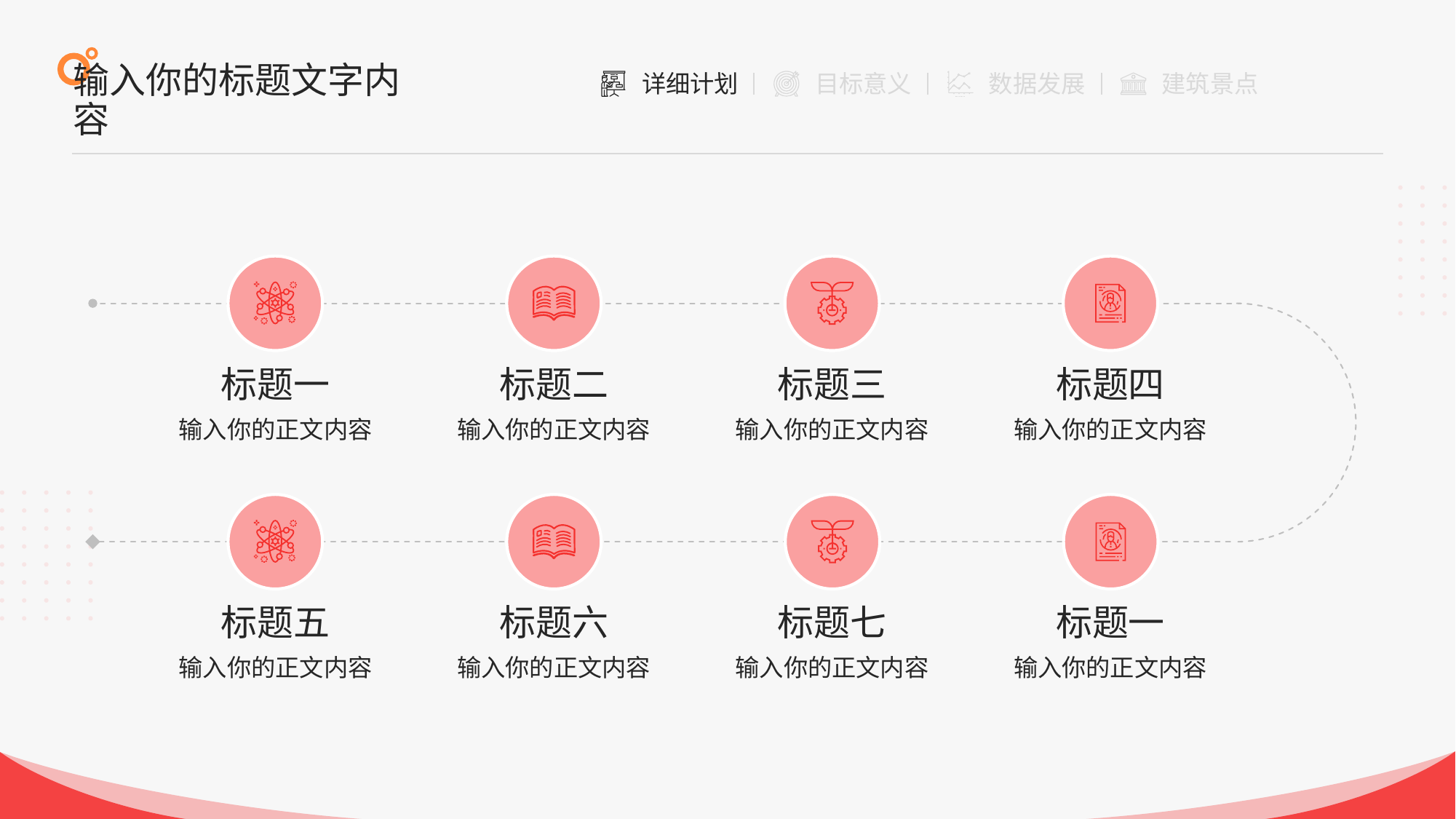

输入你的标题文字内容

标题一
输入你的正文内容

标题二
输入你的正文内容

标题三
输入你的正文内容

标题四
输入你的正文内容

标题五
输入你的正文内容

标题六
输入你的正文内容

标题七
输入你的正文内容

标题一
输入你的正文内容